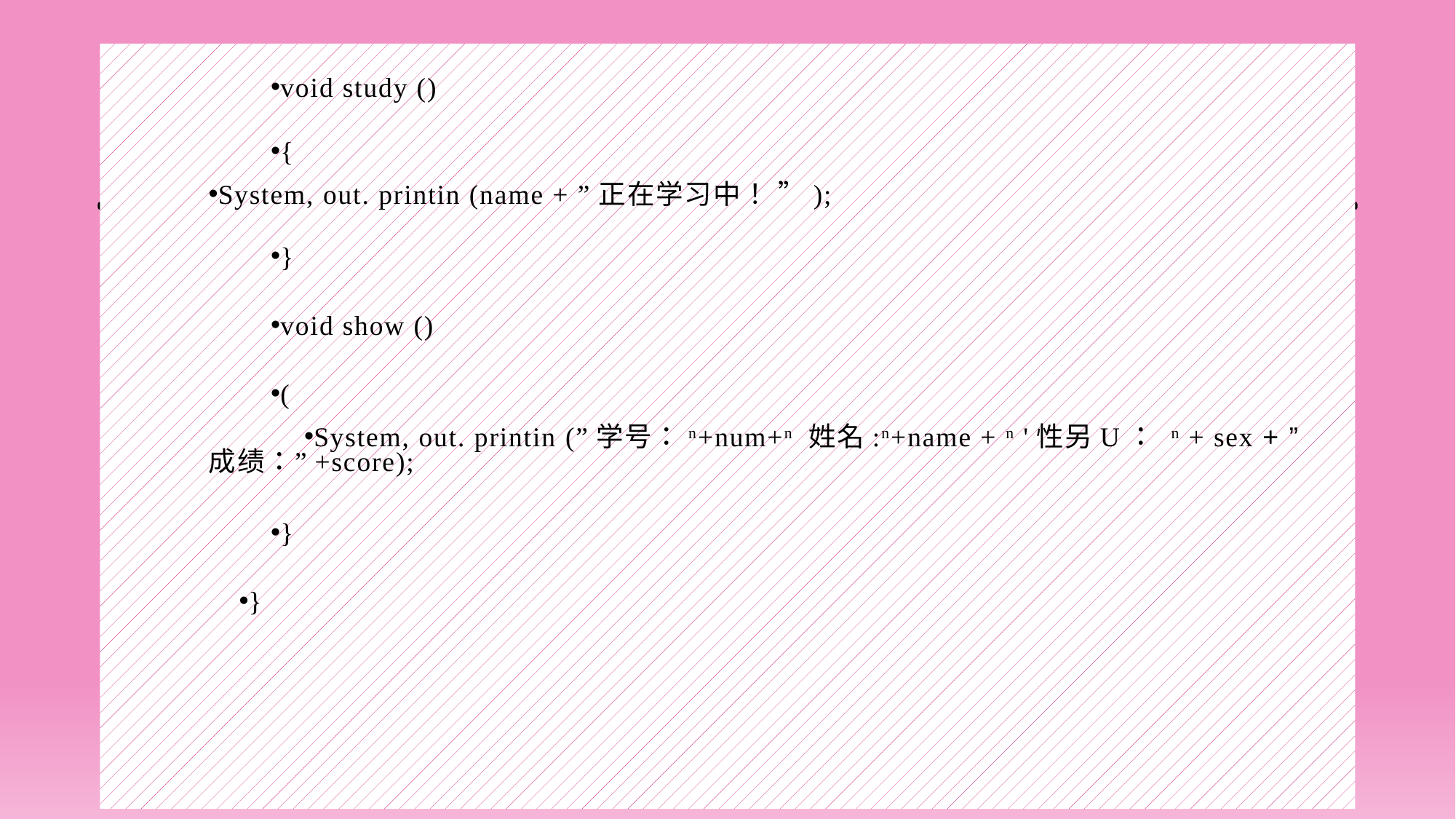

#
void study ()
{
System, out. printin (name + ”正在学习中！ ”);
}
void show ()
(
System, out. printin (”学号：n+num+n 姓名:n+name + n '性另U： n + sex + ” 成绩：”+score);
}
}